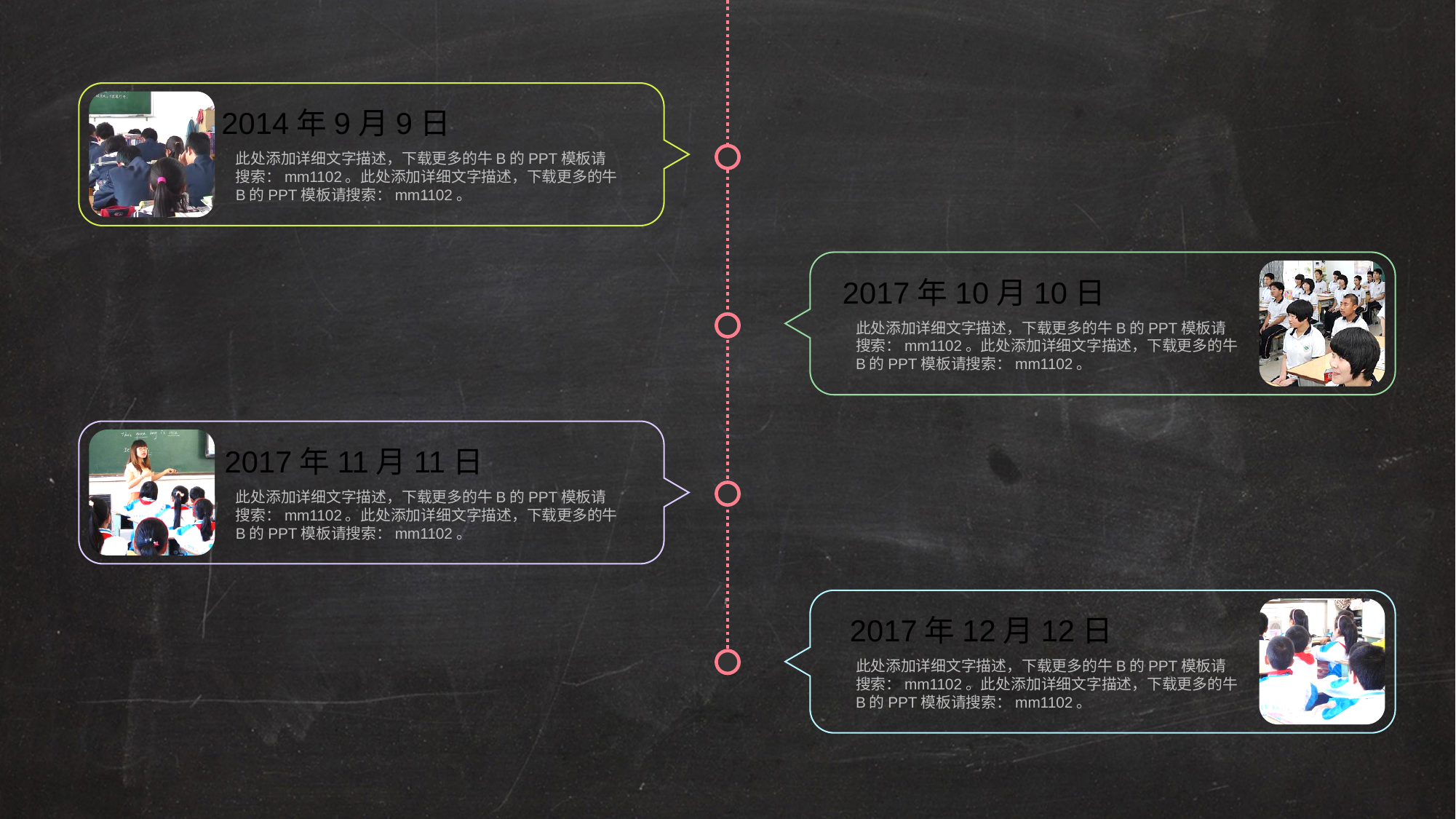

2014年9月9日
此处添加详细文字描述，下载更多的牛B的PPT模板请搜索：mm1102。此处添加详细文字描述，下载更多的牛B的PPT模板请搜索：mm1102。

2017年10月10日
此处添加详细文字描述，下载更多的牛B的PPT模板请搜索：mm1102。此处添加详细文字描述，下载更多的牛B的PPT模板请搜索：mm1102。

2017年11月11日
此处添加详细文字描述，下载更多的牛B的PPT模板请搜索：mm1102。此处添加详细文字描述，下载更多的牛B的PPT模板请搜索：mm1102。

2017年12月12日
此处添加详细文字描述，下载更多的牛B的PPT模板请搜索：mm1102。此处添加详细文字描述，下载更多的牛B的PPT模板请搜索：mm1102。